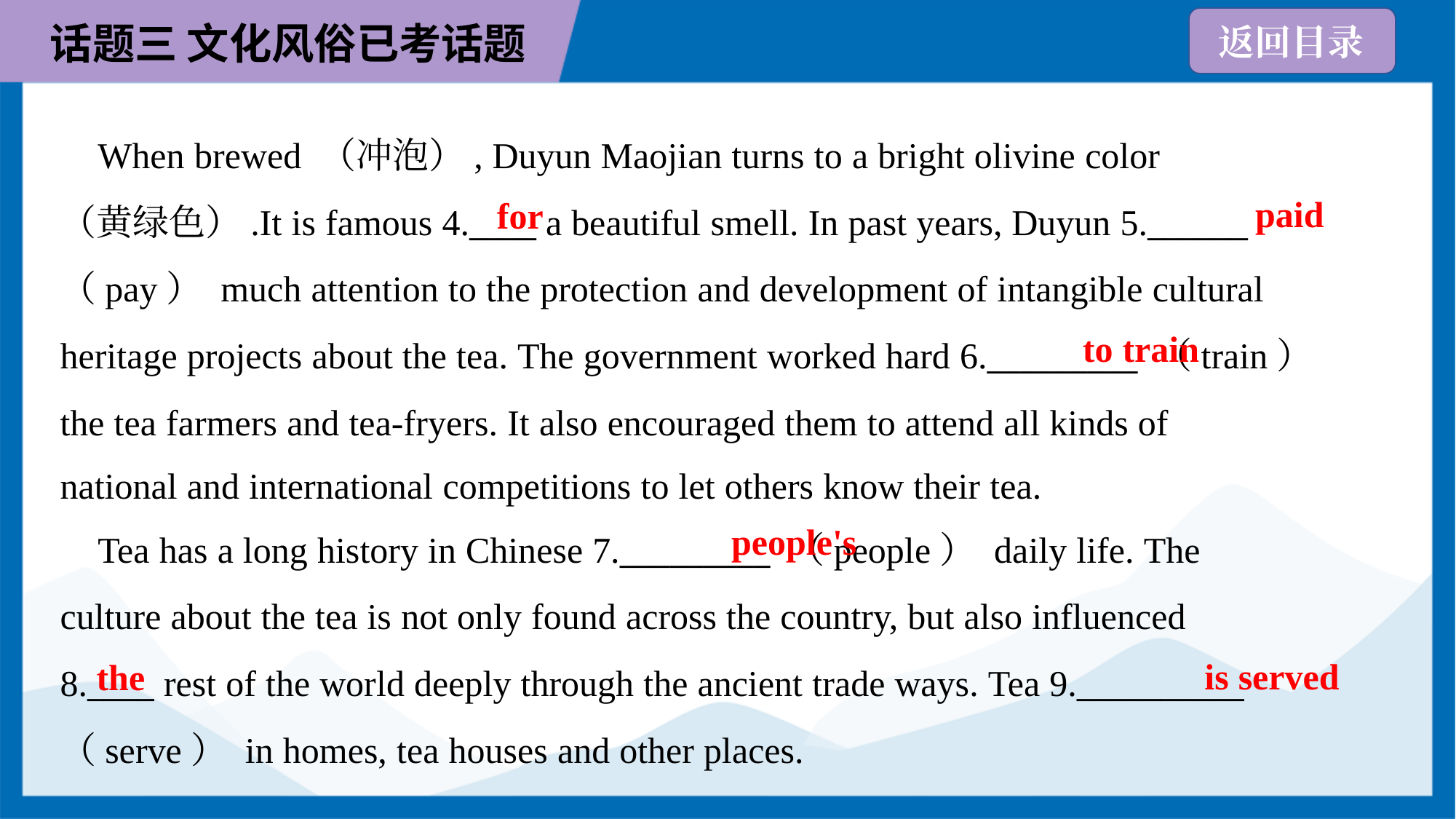

When brewed （冲泡）, Duyun Maojian turns to a bright olivine color
（黄绿色）.It is famous 4.____ a beautiful smell. In past years, Duyun 5.______
（pay） much attention to the protection and development of intangible cultural
heritage projects about the tea. The government worked hard 6._________ （train）
the tea farmers and tea-fryers. It also encouraged them to attend all kinds of
national and international competitions to let others know their tea.
paid
for
to train
people's
    Tea has a long history in Chinese 7._________ （people） daily life. The
culture about the tea is not only found across the country, but also influenced
8.____ rest of the world deeply through the ancient trade ways. Tea 9.__________
（serve） in homes, tea houses and other places.

the
is served